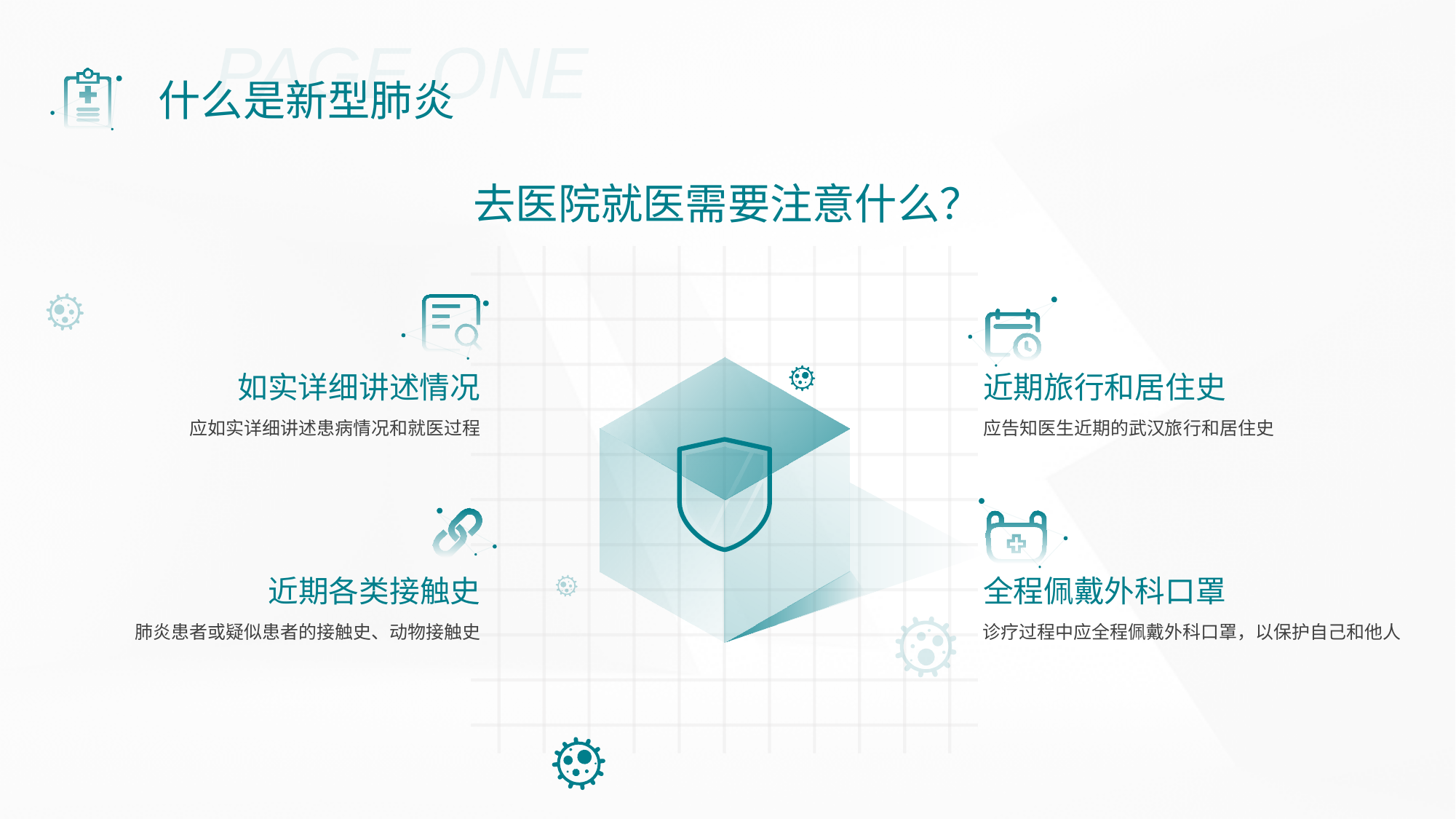

PAGE ONE
什么是新型肺炎

去医院就医需要注意什么？

如实详细讲述情况
近期旅行和居住史

应如实详细讲述患病情况和就医过程
应告知医生近期的武汉旅行和居住史

近期各类接触史
全程佩戴外科口罩

肺炎患者或疑似患者的接触史、动物接触史
诊疗过程中应全程佩戴外科口罩，以保护自己和他人